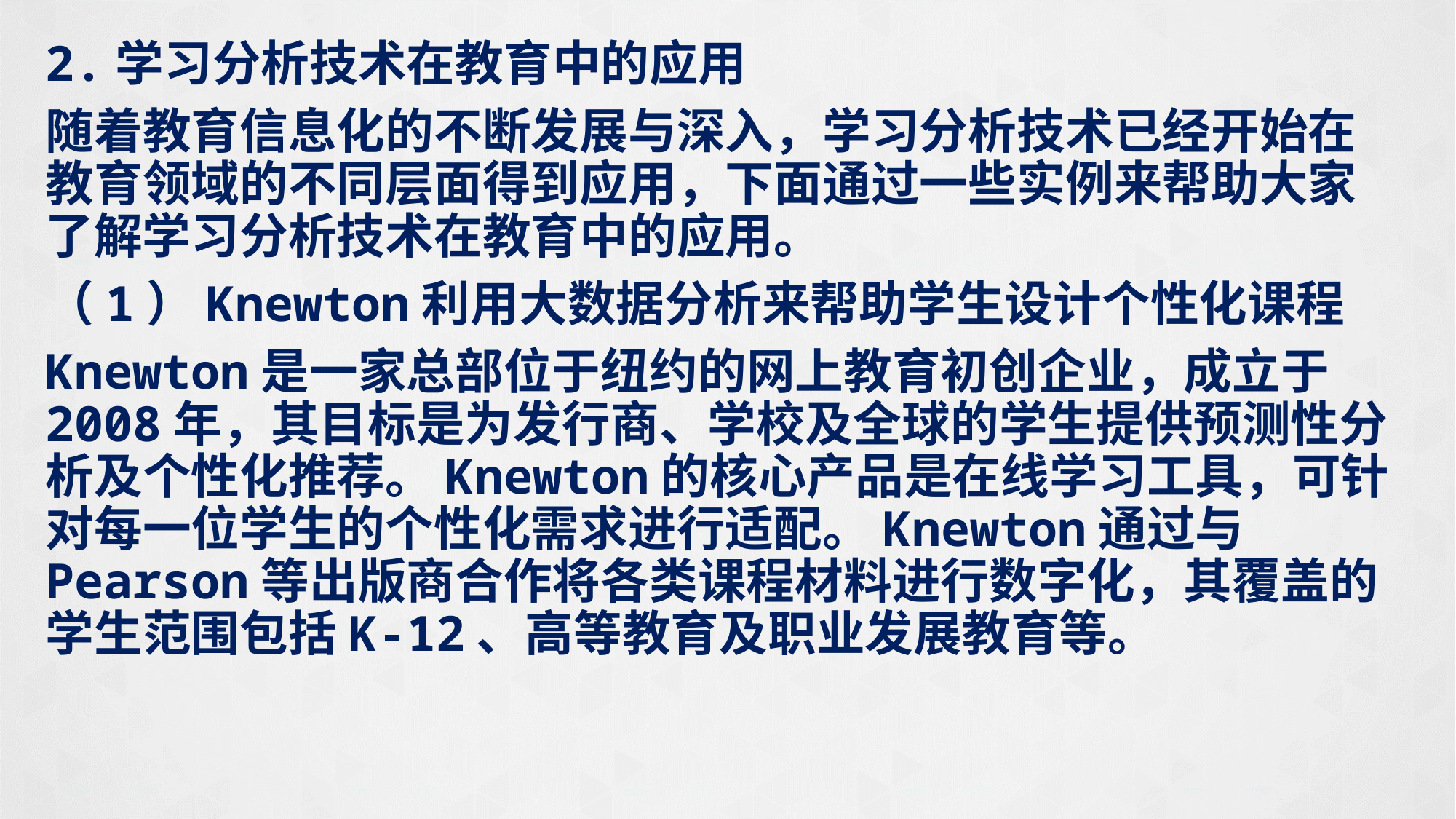

2.学习分析技术在教育中的应用
随着教育信息化的不断发展与深入，学习分析技术已经开始在教育领域的不同层面得到应用，下面通过一些实例来帮助大家了解学习分析技术在教育中的应用。
（1）Knewton利用大数据分析来帮助学生设计个性化课程
Knewton是一家总部位于纽约的网上教育初创企业，成立于2008年，其目标是为发行商、学校及全球的学生提供预测性分析及个性化推荐。Knewton的核心产品是在线学习工具，可针对每一位学生的个性化需求进行适配。Knewton通过与Pearson等出版商合作将各类课程材料进行数字化，其覆盖的学生范围包括K-12、高等教育及职业发展教育等。